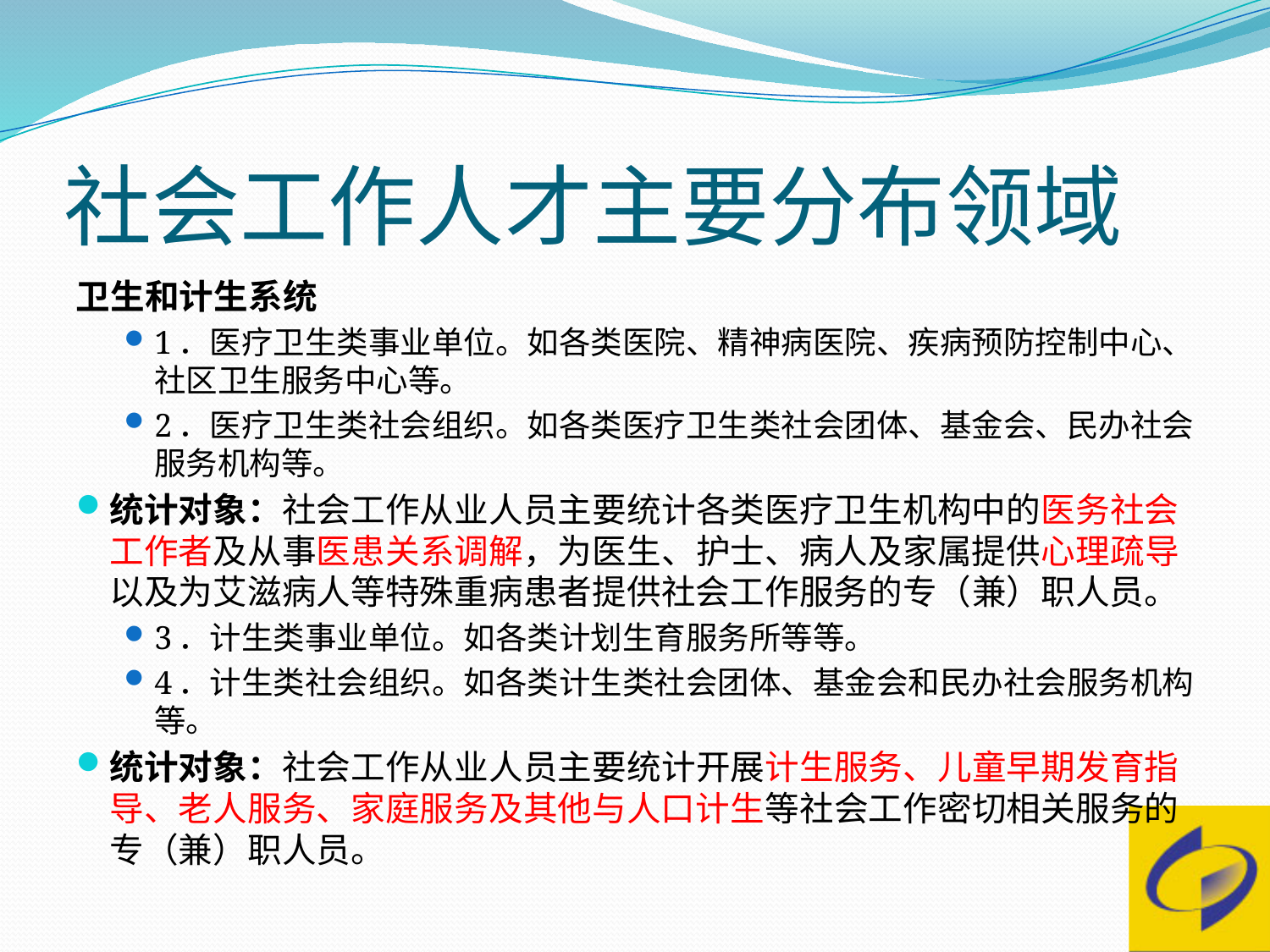

# 社会工作人才主要分布领域
卫生和计生系统
1．医疗卫生类事业单位。如各类医院、精神病医院、疾病预防控制中心、社区卫生服务中心等。
2．医疗卫生类社会组织。如各类医疗卫生类社会团体、基金会、民办社会服务机构等。
统计对象：社会工作从业人员主要统计各类医疗卫生机构中的医务社会工作者及从事医患关系调解，为医生、护士、病人及家属提供心理疏导以及为艾滋病人等特殊重病患者提供社会工作服务的专（兼）职人员。
3．计生类事业单位。如各类计划生育服务所等等。
4．计生类社会组织。如各类计生类社会团体、基金会和民办社会服务机构等。
统计对象：社会工作从业人员主要统计开展计生服务、儿童早期发育指导、老人服务、家庭服务及其他与人口计生等社会工作密切相关服务的专（兼）职人员。